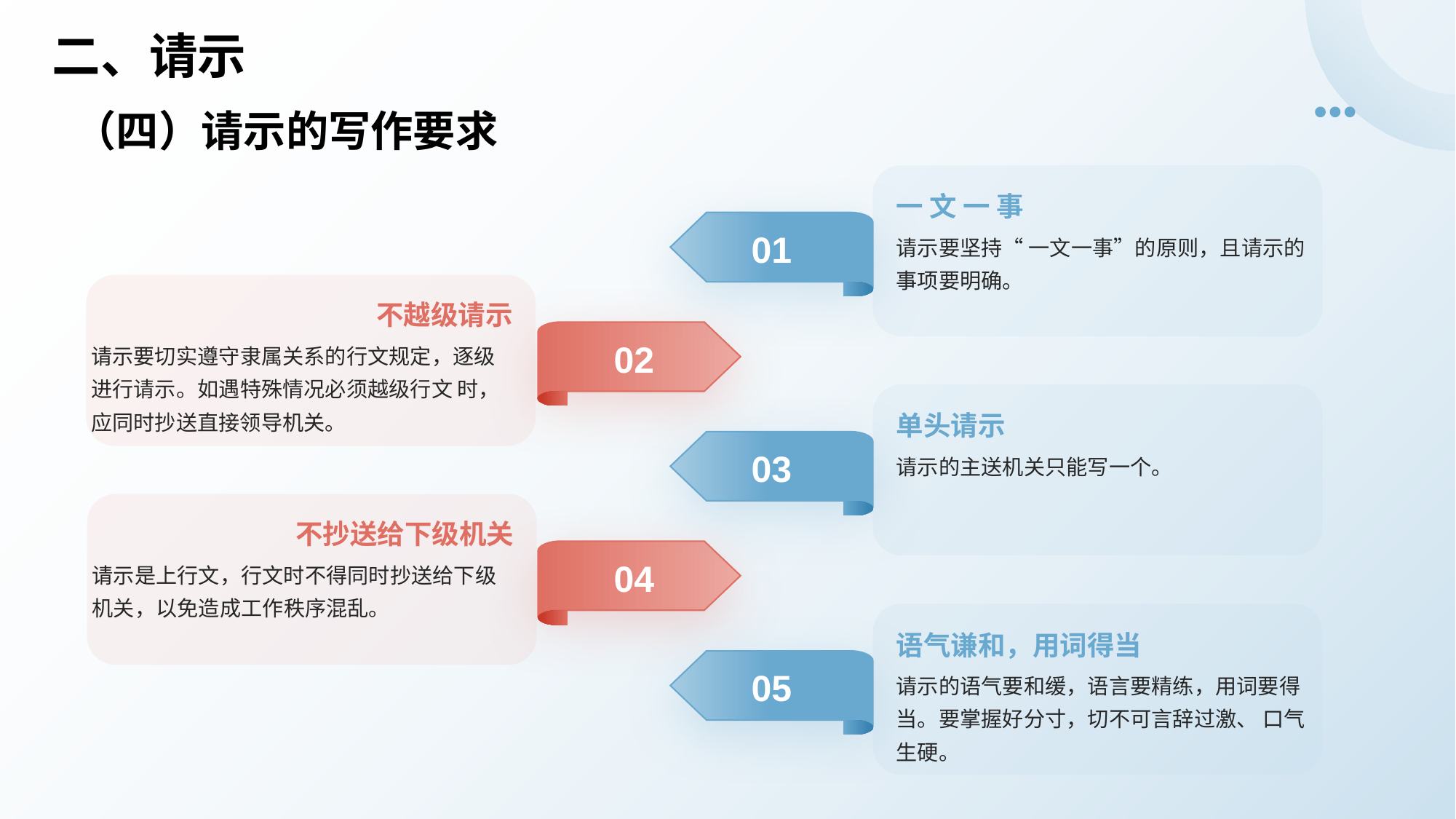

# 二、请示
（四）请示的写作要求

一 文 一 事

01
请示要坚持“ 一文一事”的原则，且请示的事项要明确。

不越级请示
02
请示要切实遵守隶属关系的行文规定，逐级进行请示。如遇特殊情况必须越级行文 时，应同时抄送直接领导机关。

单头请示
03
请示的主送机关只能写一个。

不抄送给下级机关
04
请示是上行文，行文时不得同时抄送给下级机关，以免造成工作秩序混乱。

语气谦和，用词得当
05
请示的语气要和缓，语言要精练，用词要得当。要掌握好分寸，切不可言辞过激、 口气生硬。